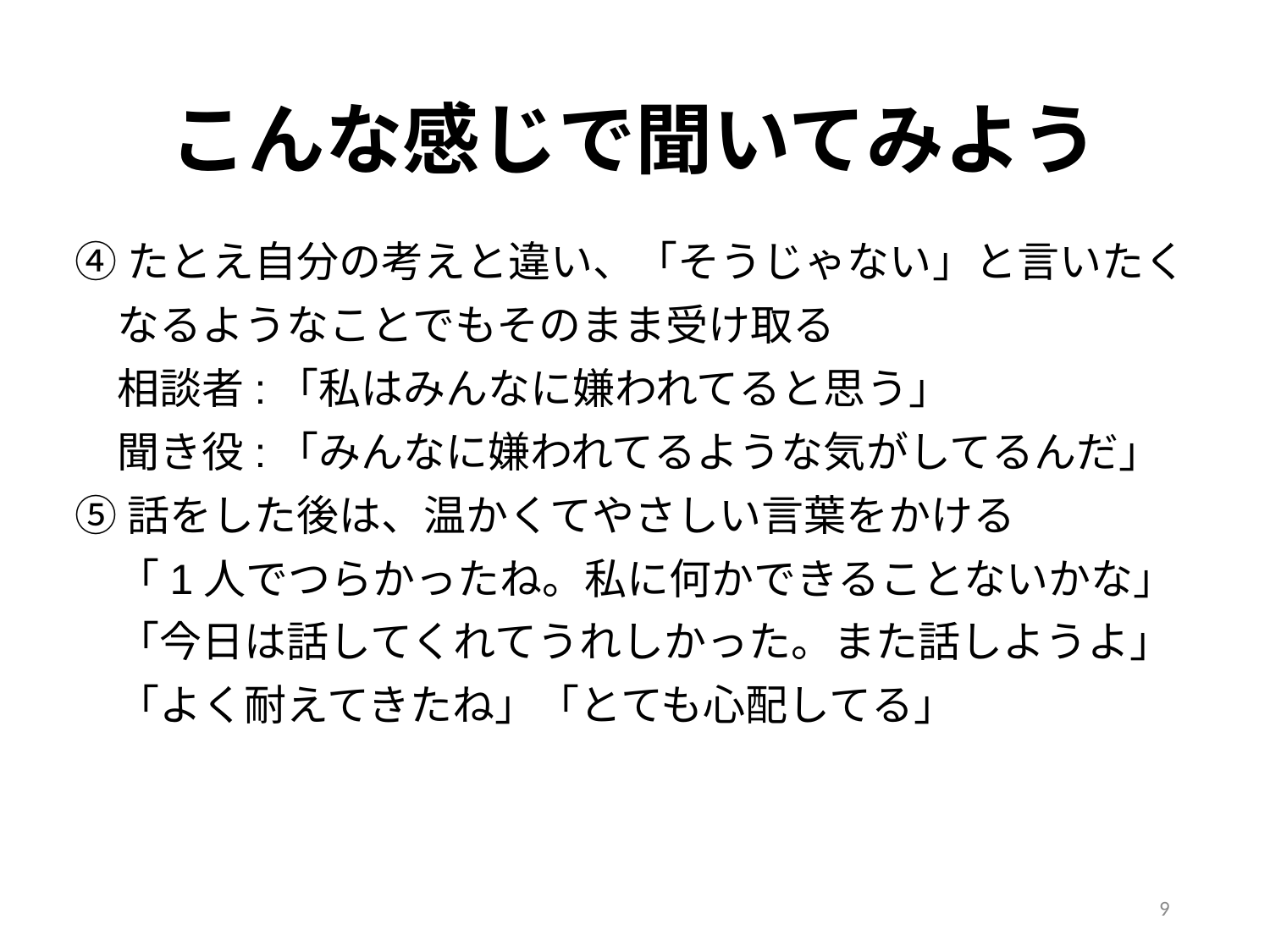

# こんな感じで聞いてみよう
④たとえ自分の考えと違い、「そうじゃない」と言いたく
　なるようなことでもそのまま受け取る
　相談者:「私はみんなに嫌われてると思う」
　聞き役:「みんなに嫌われてるような気がしてるんだ」
⑤話をした後は、温かくてやさしい言葉をかける
　「1人でつらかったね。私に何かできることないかな」
　「今日は話してくれてうれしかった。また話しようよ」
　「よく耐えてきたね」「とても心配してる」
9